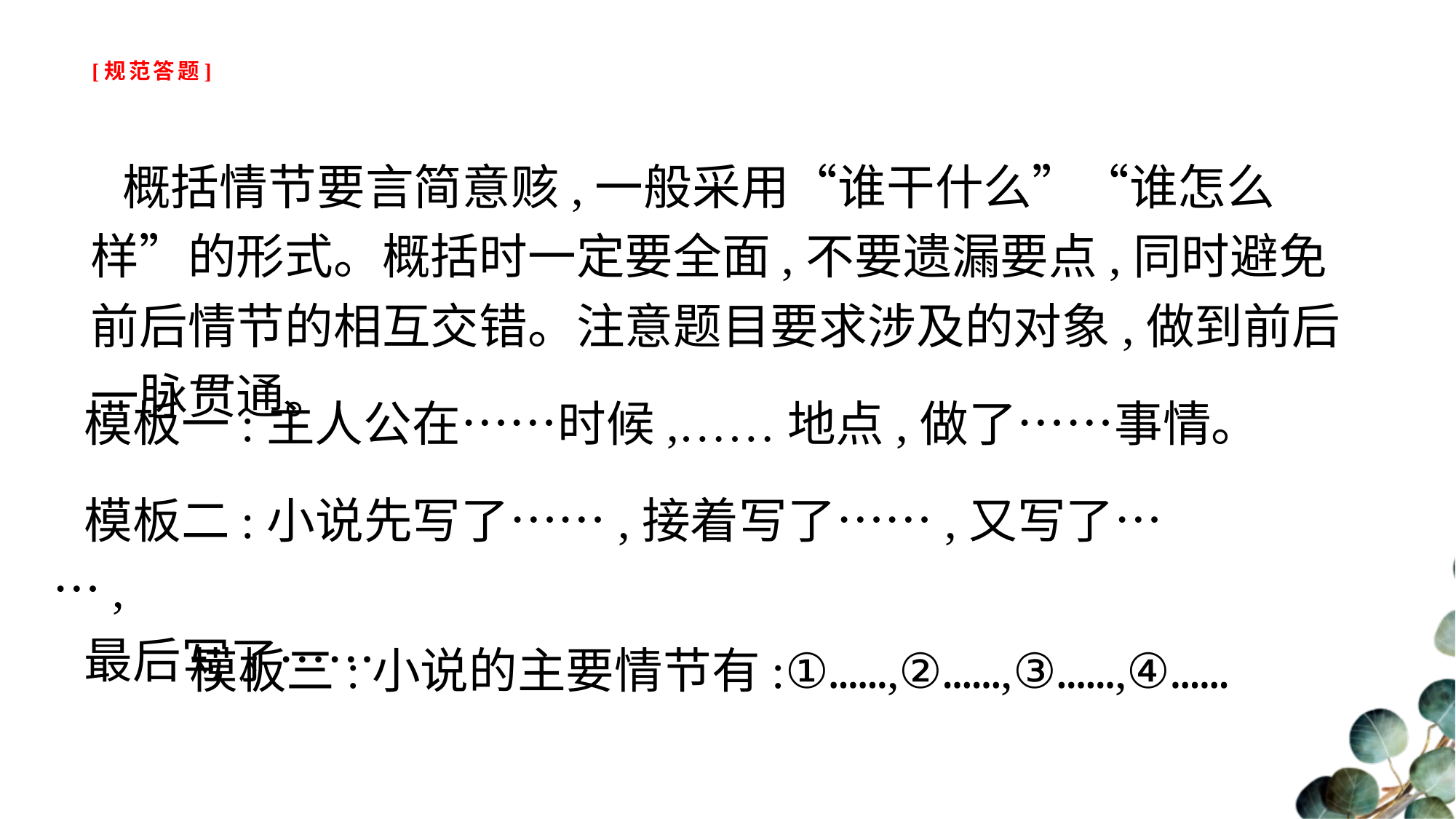

# [规范答题]
概括情节要言简意赅,一般采用“谁干什么”“谁怎么样”的形式。概括时一定要全面,不要遗漏要点,同时避免前后情节的相互交错。注意题目要求涉及的对象,做到前后一脉贯通。
模板一:主人公在……时候,……地点,做了……事情。
模板二:小说先写了……,接着写了……,又写了……,
最后写了……
模板三:小说的主要情节有:①……,②……,③……,④……